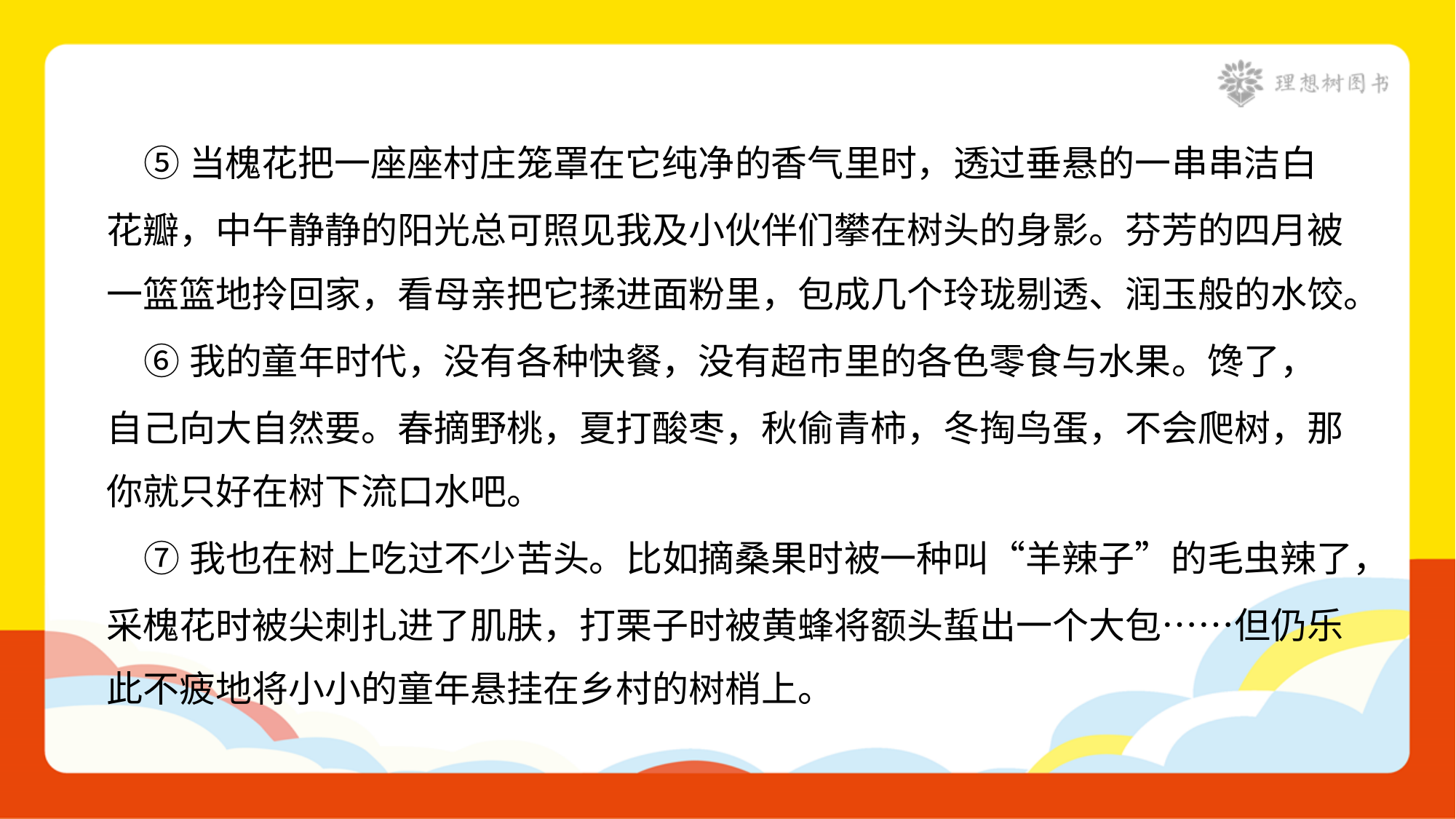

⑤当槐花把一座座村庄笼罩在它纯净的香气里时，透过垂悬的一串串洁白
花瓣，中午静静的阳光总可照见我及小伙伴们攀在树头的身影。芬芳的四月被
一篮篮地拎回家，看母亲把它揉进面粉里，包成几个玲珑剔透、润玉般的水饺。
    ⑥我的童年时代，没有各种快餐，没有超市里的各色零食与水果。馋了，
自己向大自然要。春摘野桃，夏打酸枣，秋偷青柿，冬掏鸟蛋，不会爬树，那
你就只好在树下流口水吧。
    ⑦我也在树上吃过不少苦头。比如摘桑果时被一种叫“羊辣子”的毛虫辣了，
采槐花时被尖刺扎进了肌肤，打栗子时被黄蜂将额头蜇出一个大包……但仍乐
此不疲地将小小的童年悬挂在乡村的树梢上。